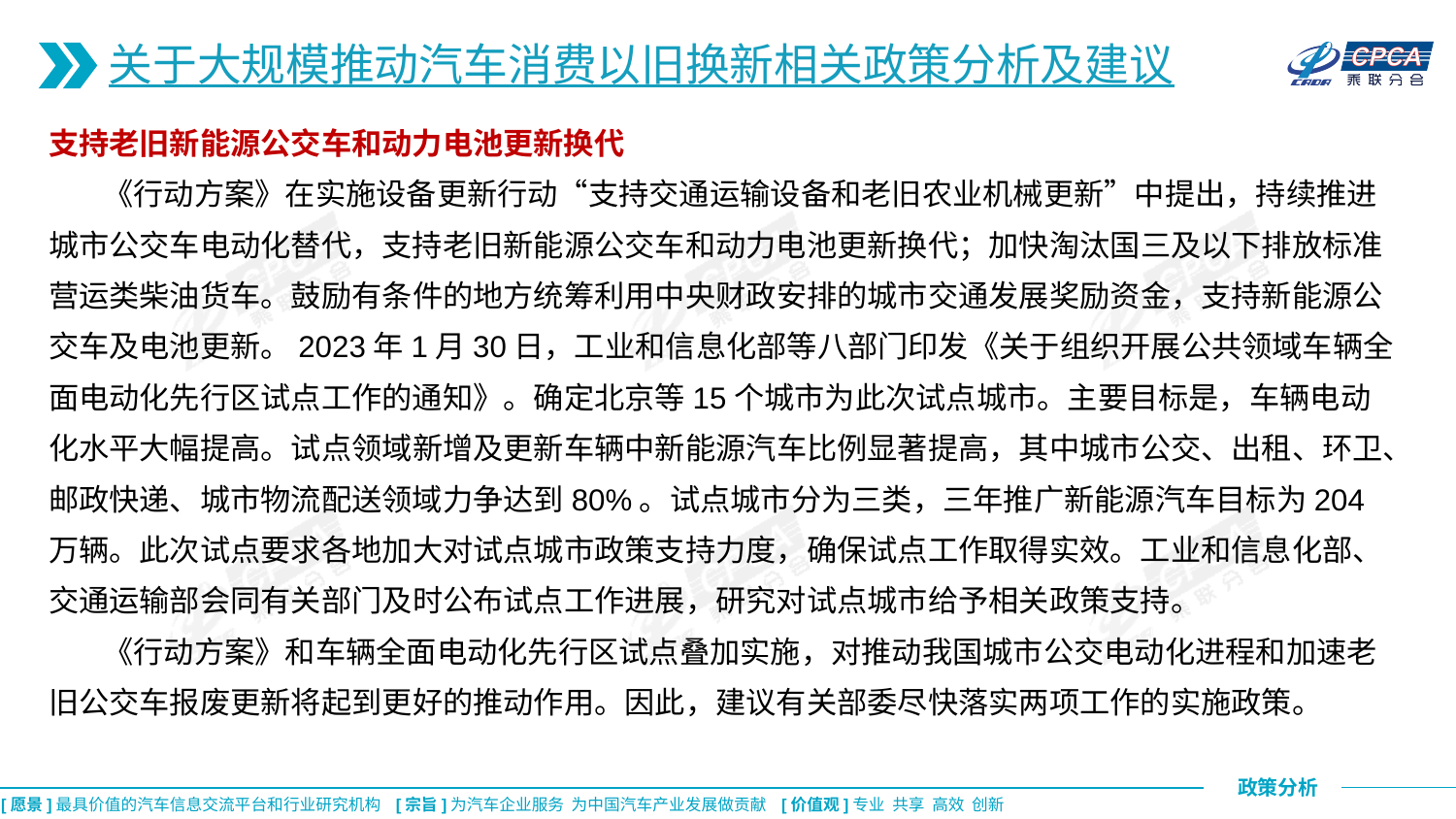

关于大规模推动汽车消费以旧换新相关政策分析及建议
支持老旧新能源公交车和动力电池更新换代
       《行动方案》在实施设备更新行动“支持交通运输设备和老旧农业机械更新”中提出，持续推进城市公交车电动化替代，支持老旧新能源公交车和动力电池更新换代；加快淘汰国三及以下排放标准营运类柴油货车。鼓励有条件的地方统筹利用中央财政安排的城市交通发展奖励资金，支持新能源公交车及电池更新。2023年1月30日，工业和信息化部等八部门印发《关于组织开展公共领域车辆全面电动化先行区试点工作的通知》。确定北京等15个城市为此次试点城市。主要目标是，车辆电动化水平大幅提高。试点领域新增及更新车辆中新能源汽车比例显著提高，其中城市公交、出租、环卫、邮政快递、城市物流配送领域力争达到80%。试点城市分为三类，三年推广新能源汽车目标为204万辆。此次试点要求各地加大对试点城市政策支持力度，确保试点工作取得实效。工业和信息化部、交通运输部会同有关部门及时公布试点工作进展，研究对试点城市给予相关政策支持。
       《行动方案》和车辆全面电动化先行区试点叠加实施，对推动我国城市公交电动化进程和加速老旧公交车报废更新将起到更好的推动作用。因此，建议有关部委尽快落实两项工作的实施政策。